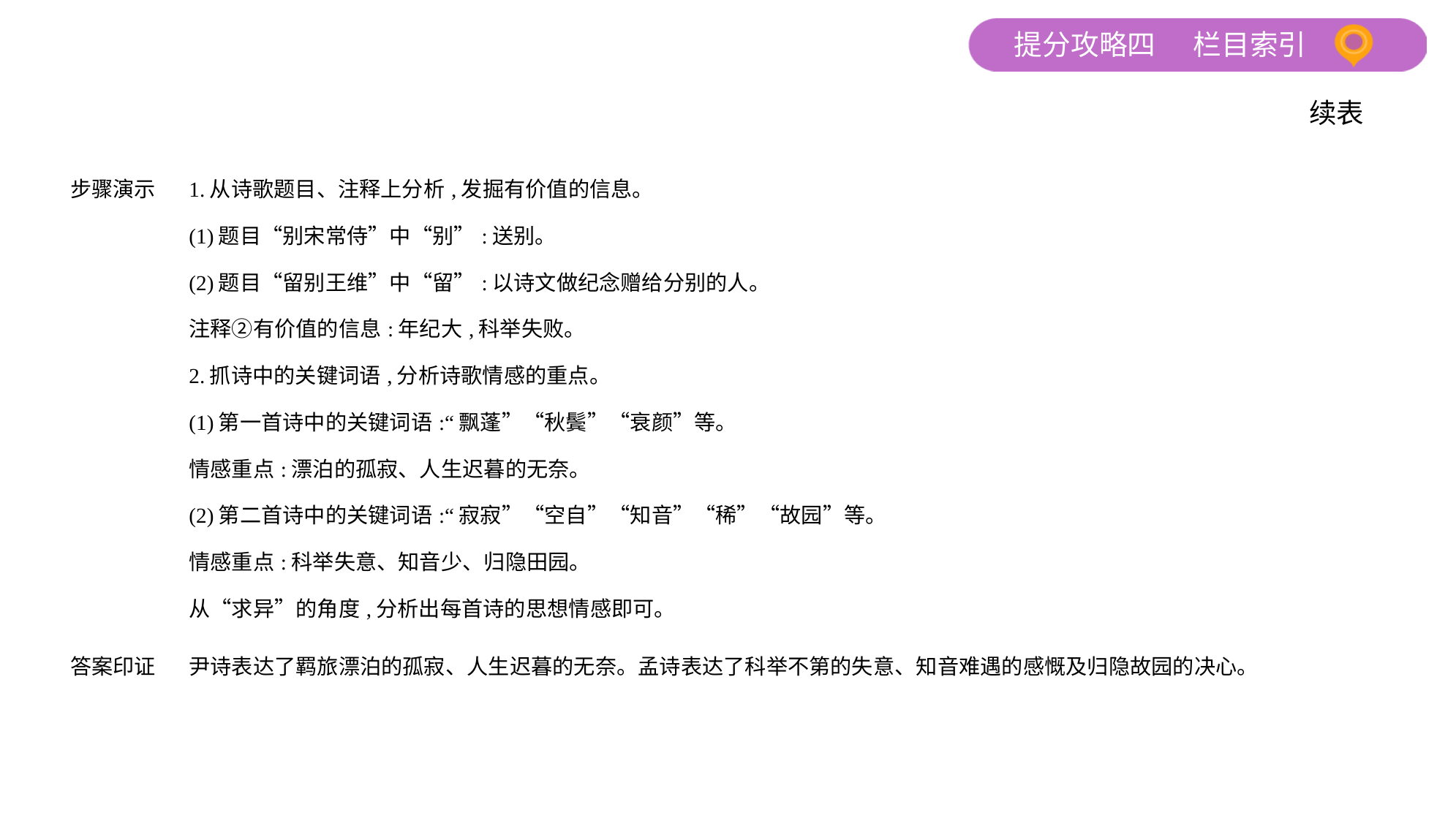

续表
| 步骤演示 | 1.从诗歌题目、注释上分析,发掘有价值的信息。 (1)题目“别宋常侍”中“别”:送别。 (2)题目“留别王维”中“留”:以诗文做纪念赠给分别的人。 注释②有价值的信息:年纪大,科举失败。 2.抓诗中的关键词语,分析诗歌情感的重点。 (1)第一首诗中的关键词语:“飘蓬”“秋鬓”“衰颜”等。 情感重点:漂泊的孤寂、人生迟暮的无奈。 (2)第二首诗中的关键词语:“寂寂”“空自”“知音”“稀”“故园”等。 情感重点:科举失意、知音少、归隐田园。 从“求异”的角度,分析出每首诗的思想情感即可。 |
| --- | --- |
| 答案印证 | 尹诗表达了羁旅漂泊的孤寂、人生迟暮的无奈。孟诗表达了科举不第的失意、知音难遇的感慨及归隐故园的决心。 |